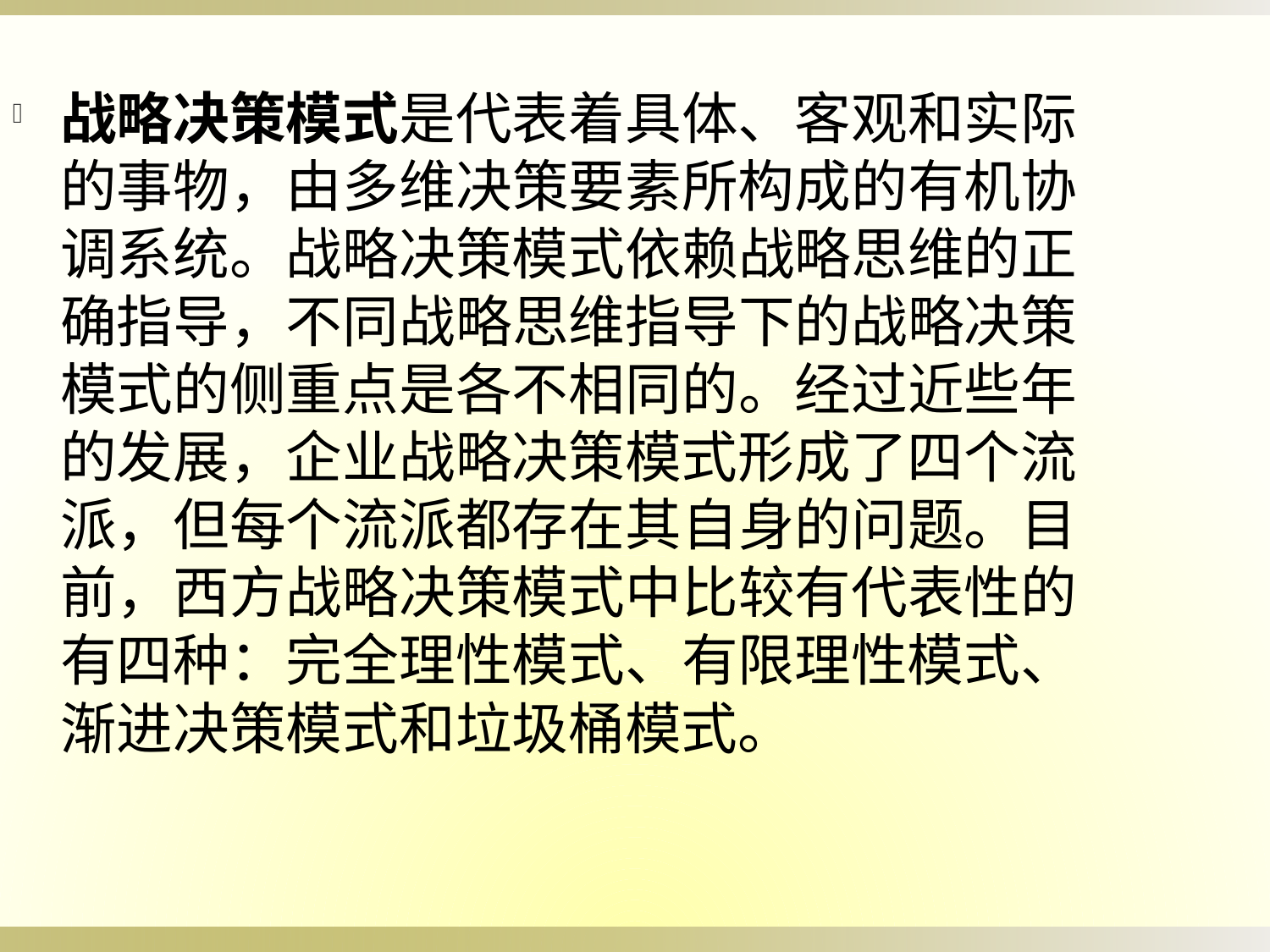

战略决策模式是代表着具体、客观和实际的事物，由多维决策要素所构成的有机协调系统。战略决策模式依赖战略思维的正确指导，不同战略思维指导下的战略决策模式的侧重点是各不相同的。经过近些年的发展，企业战略决策模式形成了四个流派，但每个流派都存在其自身的问题。目前，西方战略决策模式中比较有代表性的有四种：完全理性模式、有限理性模式、渐进决策模式和垃圾桶模式。